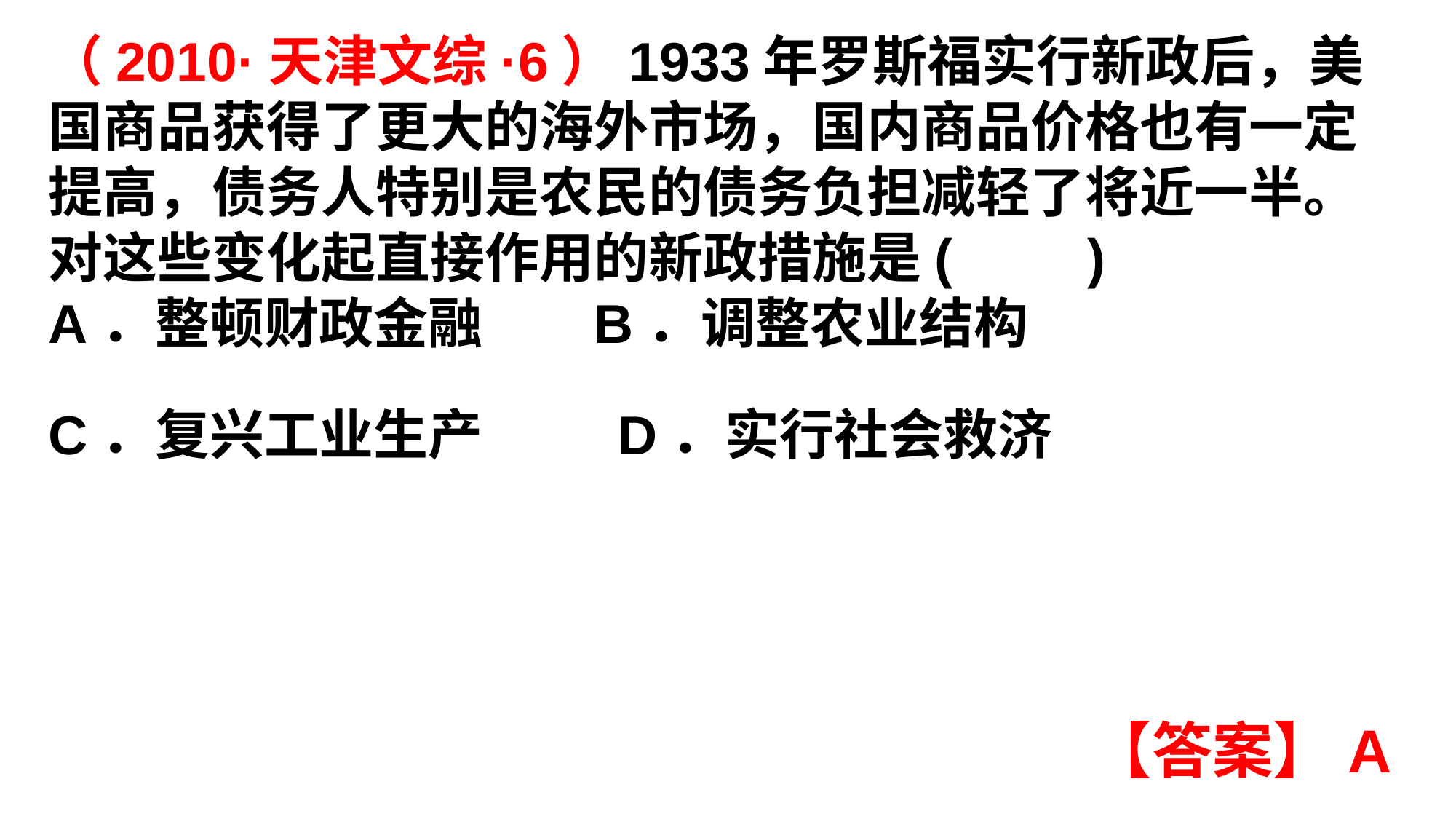

（2010·天津文综·6）1933年罗斯福实行新政后，美国商品获得了更大的海外市场，国内商品价格也有一定提高，债务人特别是农民的债务负担减轻了将近一半。对这些变化起直接作用的新政措施是(　　)A．整顿财政金融       	B．调整农业结构C．复兴工业生产        	D．实行社会救济
【答案】A